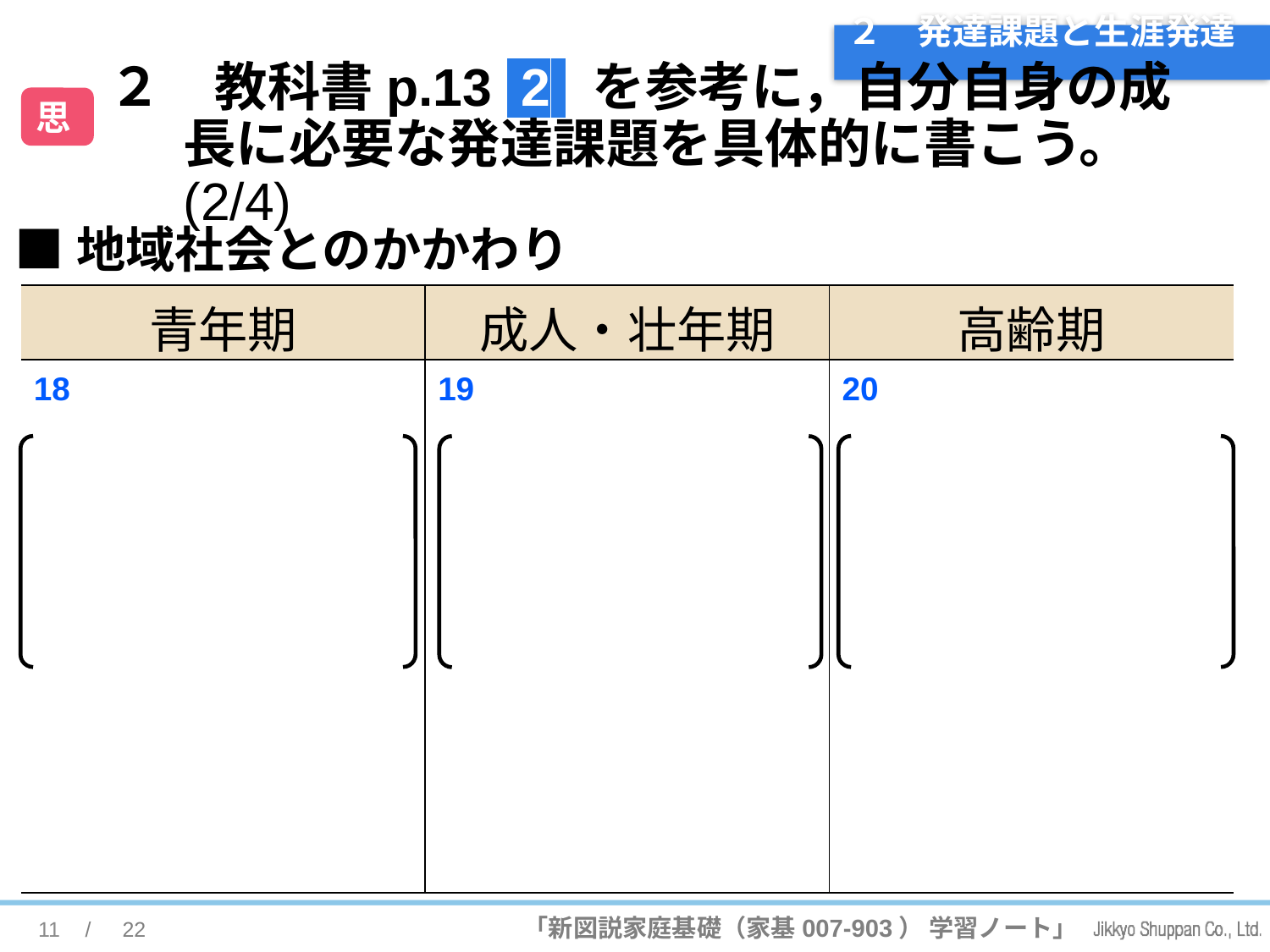

# ２　発達課題と生涯発達
２　教科書p.13  2  を参考に，自分自身の成長に必要な発達課題を具体的に書こう。(2/4)
思
■地域社会とのかかわり
| 青年期 | 成人・壮年期 | 高齢期 |
| --- | --- | --- |
| 18 例） ・ボランティア活動 | 19 例） ・地域活動 | 20 例） ・社会への貢献 |

11